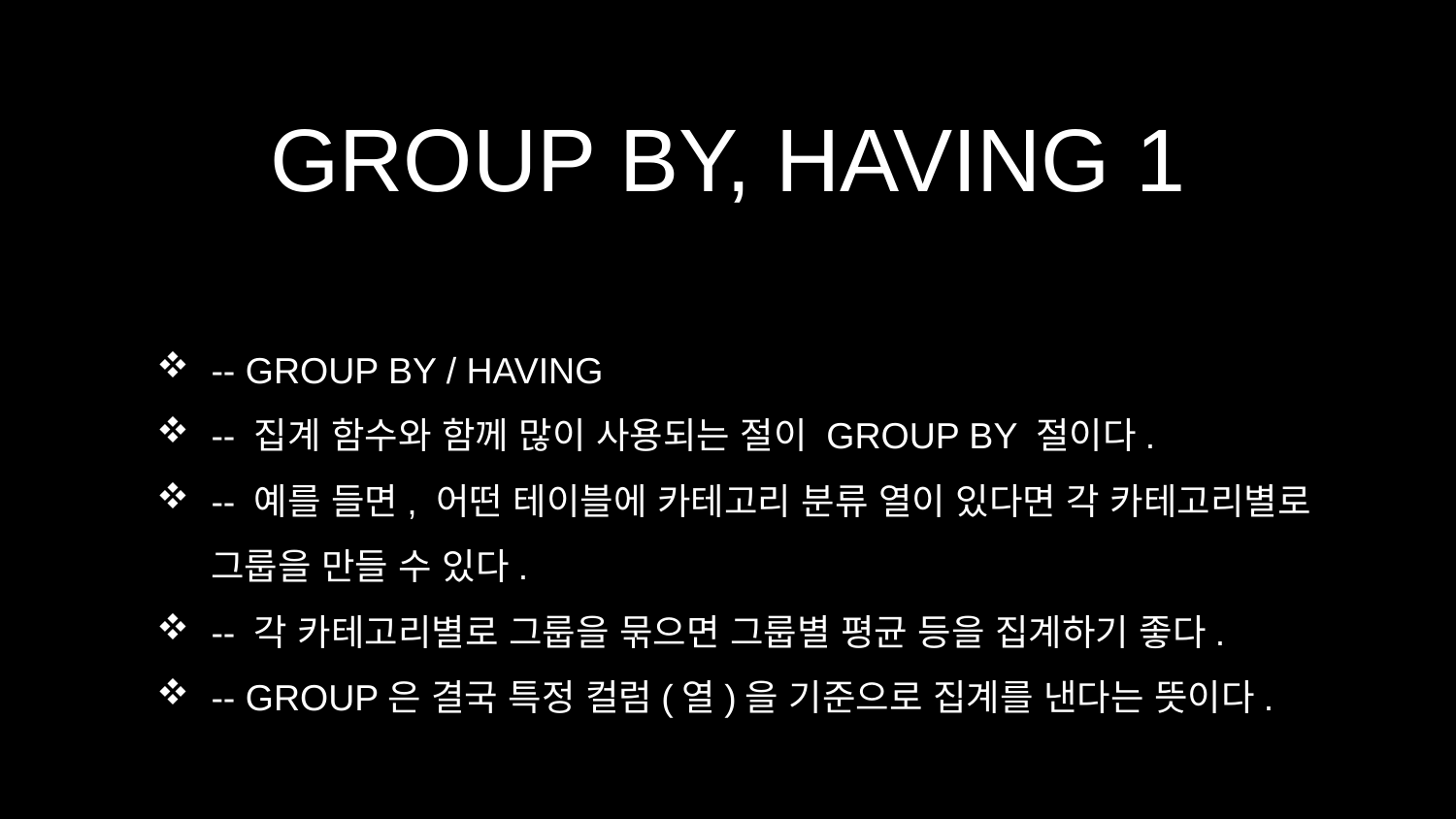

# GROUP BY, HAVING 1
-- GROUP BY / HAVING
-- 집계 함수와 함께 많이 사용되는 절이 GROUP BY 절이다.
-- 예를 들면, 어떤 테이블에 카테고리 분류 열이 있다면 각 카테고리별로 그룹을 만들 수 있다.
-- 각 카테고리별로 그룹을 묶으면 그룹별 평균 등을 집계하기 좋다.
-- GROUP은 결국 특정 컬럼(열)을 기준으로 집계를 낸다는 뜻이다.